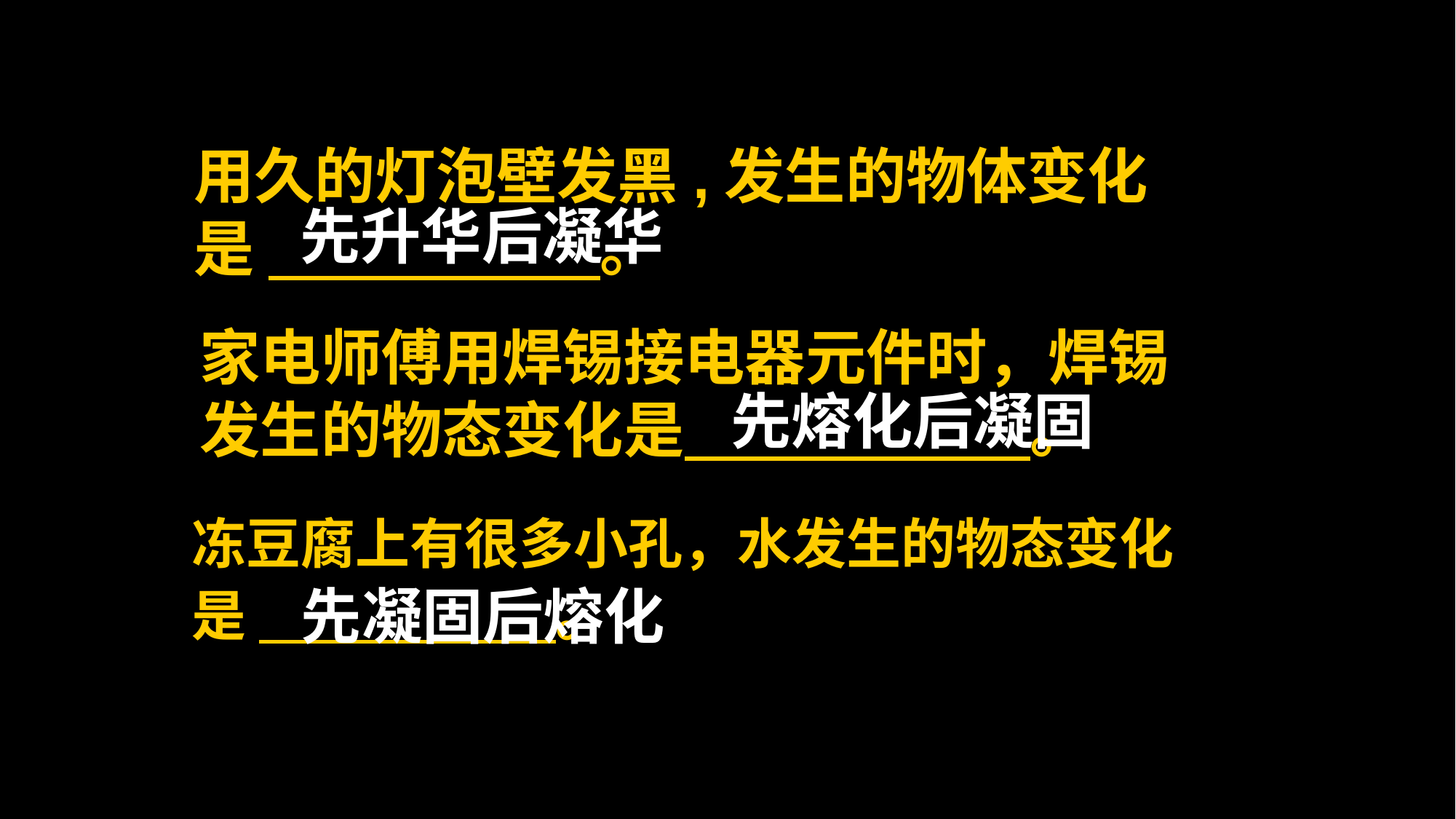

用久的灯泡壁发黑,发生的物体变化
是                         。
先升华后凝华
家电师傅用焊锡接电器元件时，焊锡
发生的物态变化是                         。
先熔化后凝固
冻豆腐上有很多小孔，水发生的物态变化
是                         。
先凝固后熔化